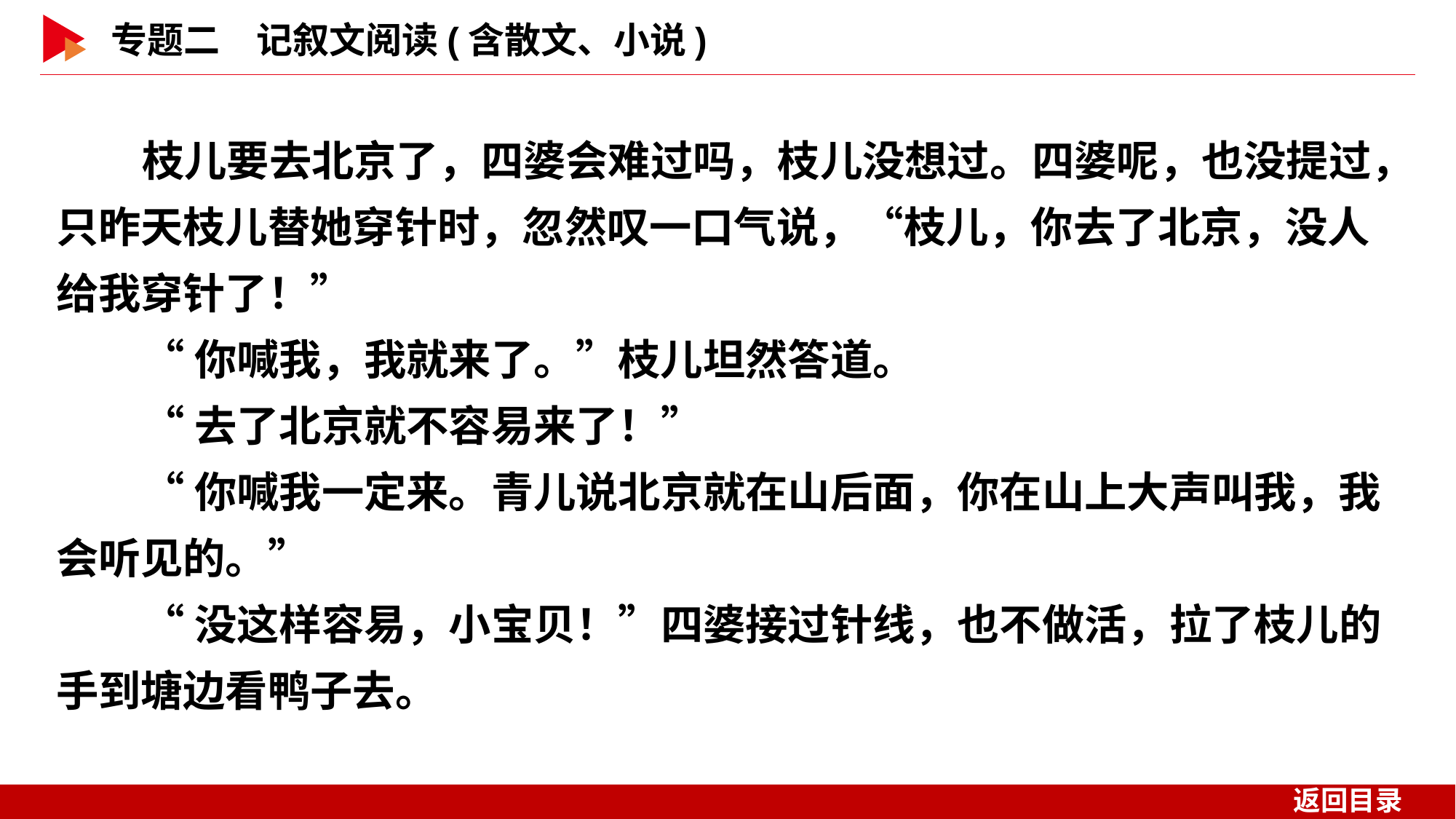

枝儿要去北京了，四婆会难过吗，枝儿没想过。四婆呢，也没提过，只昨天枝儿替她穿针时，忽然叹一口气说，“枝儿，你去了北京，没人给我穿针了！”
“你喊我，我就来了。”枝儿坦然答道。
“去了北京就不容易来了！”
“你喊我一定来。青儿说北京就在山后面，你在山上大声叫我，我会听见的。”
“没这样容易，小宝贝！”四婆接过针线，也不做活，拉了枝儿的手到塘边看鸭子去。